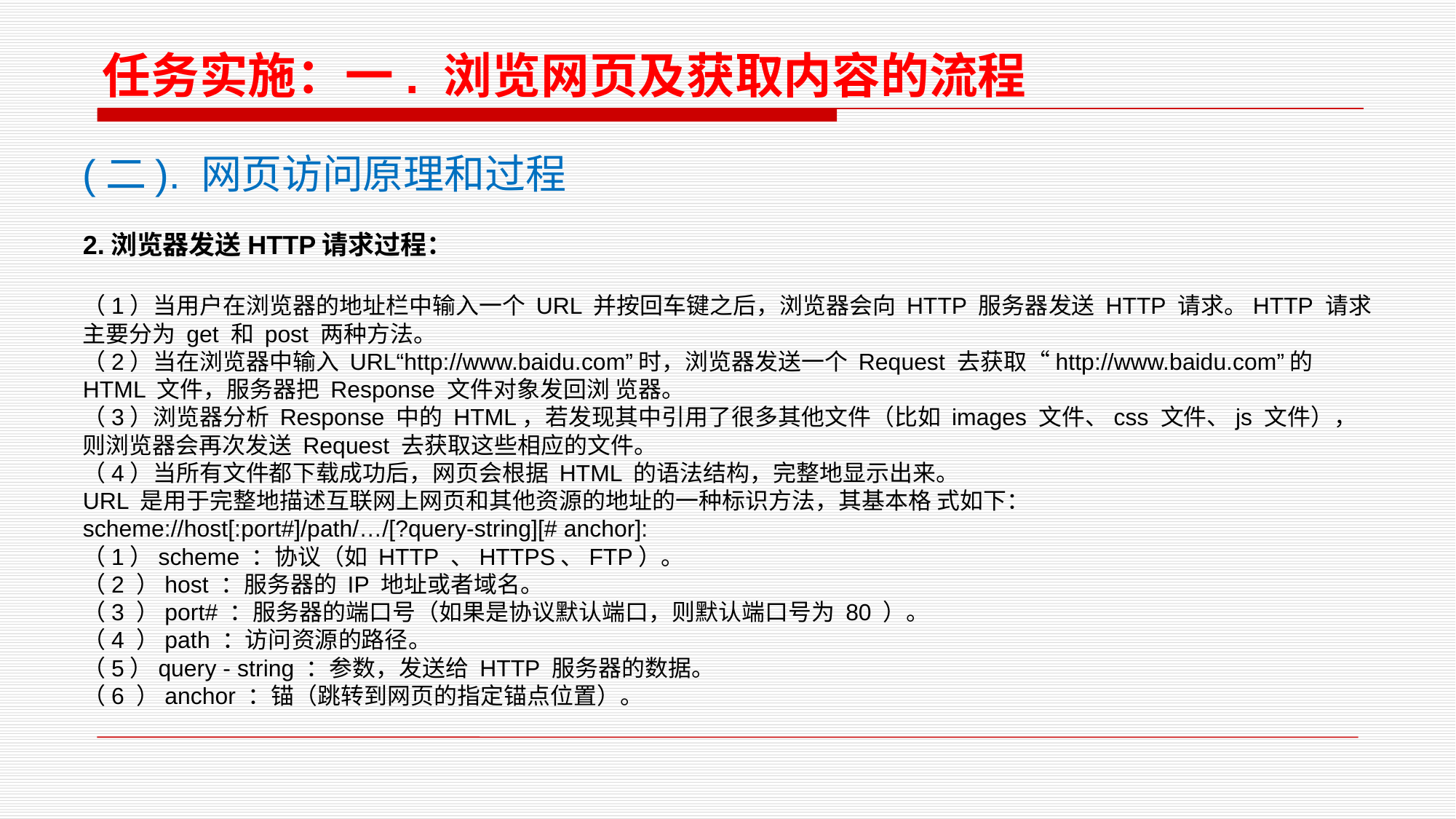

任务实施：一. 浏览网页及获取内容的流程
(二). 网页访问原理和过程

2.浏览器发送HTTP请求过程：

（1）当用户在浏览器的地址栏中输入一个 URL 并按回车键之后，浏览器会向 HTTP 服务器发送 HTTP 请求。HTTP 请求主要分为 get 和 post 两种方法。
（2）当在浏览器中输入 URL“http://www.baidu.com”时，浏览器发送一个 Request 去获取“http://www.baidu.com”的 HTML 文件，服务器把 Response 文件对象发回浏 览器。
（3）浏览器分析 Response 中的 HTML，若发现其中引用了很多其他文件（比如 images 文件、css 文件、js 文件），则浏览器会再次发送 Request 去获取这些相应的文件。
（4）当所有文件都下载成功后，网页会根据 HTML 的语法结构，完整地显示出来。
URL 是用于完整地描述互联网上网页和其他资源的地址的一种标识方法，其基本格 式如下：
scheme://host[:port#]/path/…/[?query-string][# anchor]:
（1）scheme ：协议（如 HTTP 、HTTPS、FTP）。
（2 ）host ：服务器的 IP 地址或者域名。
（3 ）port# ：服务器的端口号（如果是协议默认端口，则默认端口号为 80 ）。
（4 ）path ：访问资源的路径。
（5）query - string ：参数，发送给 HTTP 服务器的数据。
（6 ）anchor ：锚（跳转到网页的指定锚点位置）。